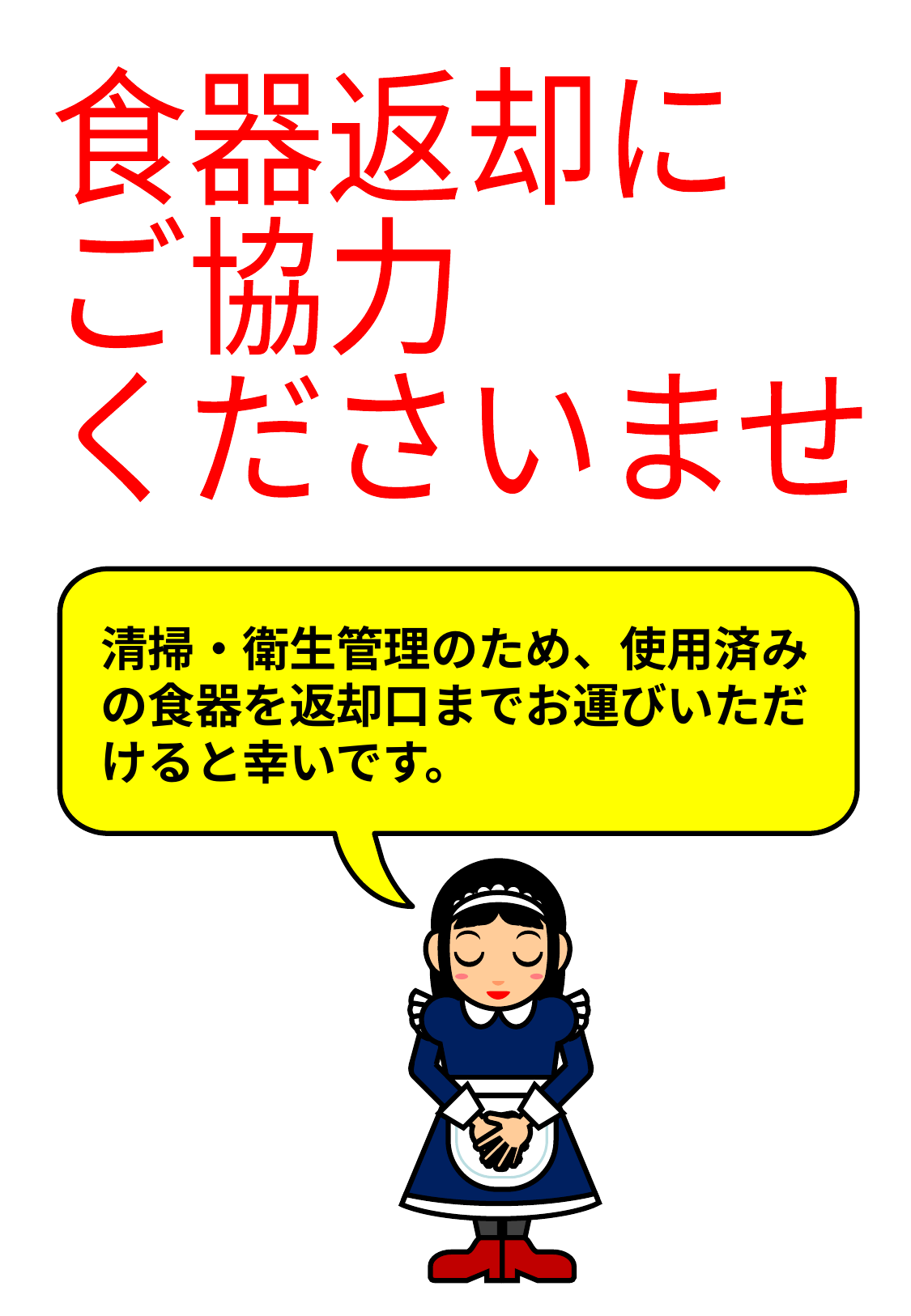

食器返却に
ご協力
くださいませ

清掃・衛生管理のため、使用済みの食器を返却口までお運びいただけると幸いです。